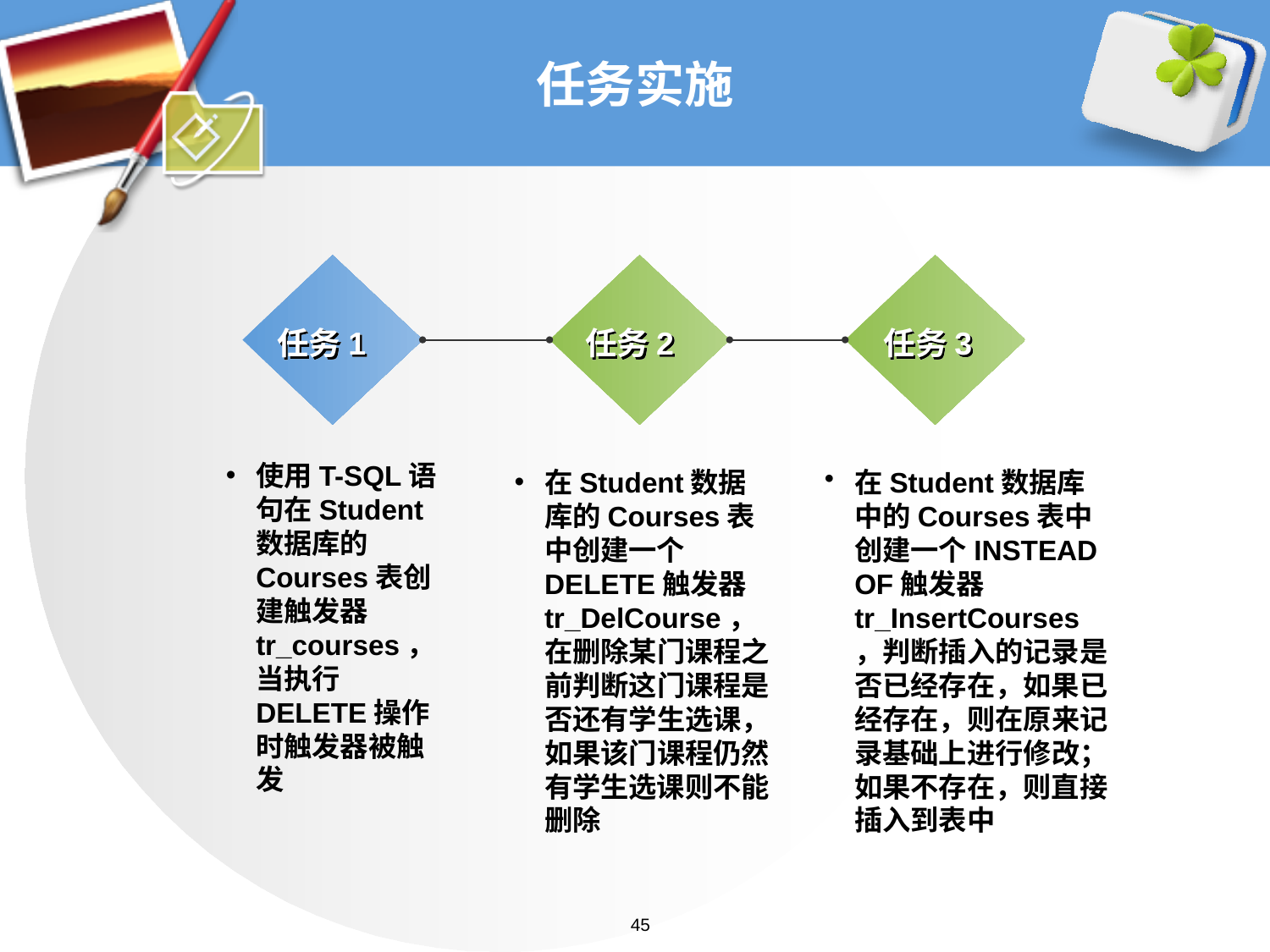

# 任务实施

任务1
任务2
任务3
使用T-SQL语句在Student数据库的Courses表创建触发器tr_courses，当执行DELETE操作时触发器被触发
在Student数据库的Courses表中创建一个  DELETE触发器tr_DelCourse，在删除某门课程之前判断这门课程是否还有学生选课，如果该门课程仍然有学生选课则不能删除
在Student数据库中的Courses表中创建一个INSTEAD OF触发器tr_InsertCourses，判断插入的记录是否已经存在，如果已经存在，则在原来记录基础上进行修改；如果不存在，则直接插入到表中
45